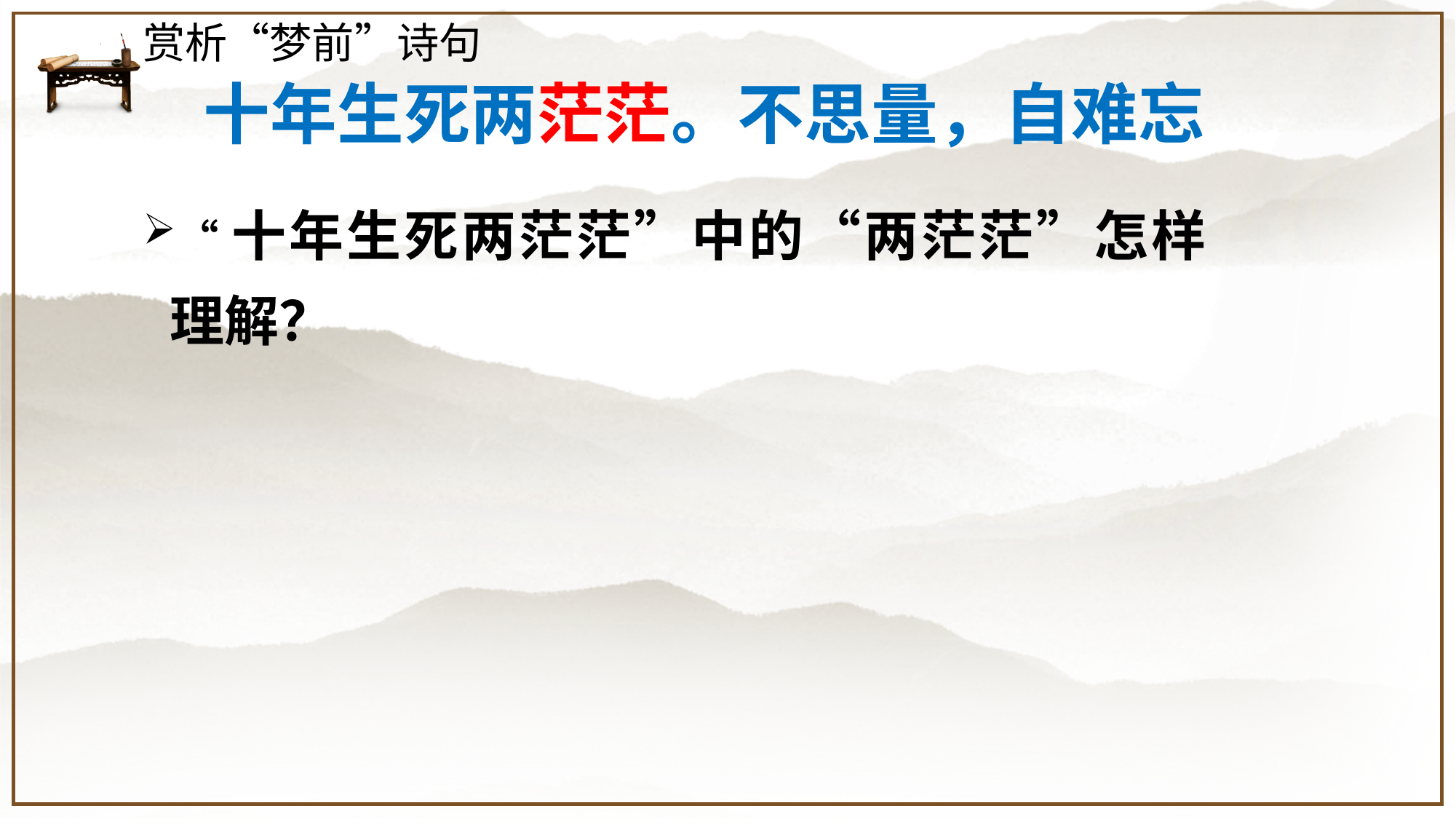

赏析“梦前”诗句
十年生死两茫茫。不思量，自难忘
“十年生死两茫茫”中的“两茫茫”怎样理解？